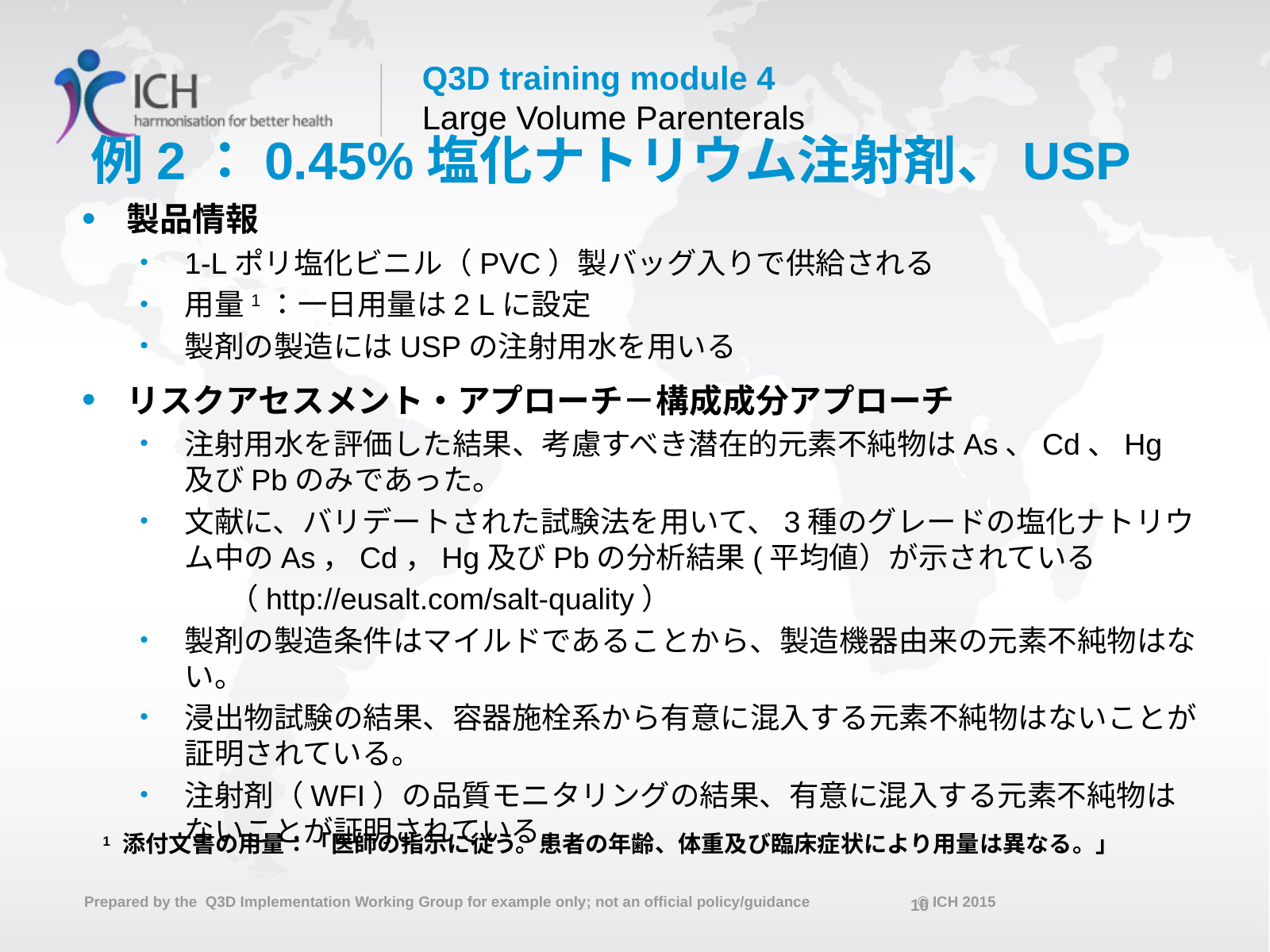

# 例2：0.45%塩化ナトリウム注射剤、USP
製品情報
1-Lポリ塩化ビニル（PVC）製バッグ入りで供給される
用量1：一日用量は2 Lに設定
製剤の製造にはUSPの注射用水を用いる
リスクアセスメント・アプローチ－構成成分アプローチ
注射用水を評価した結果、考慮すべき潜在的元素不純物はAs、Cd、Hg及びPbのみであった。
文献に、バリデートされた試験法を用いて、3種のグレードの塩化ナトリウム中のAs，Cd，Hg及びPbの分析結果(平均値）が示されている
　　　（http://eusalt.com/salt-quality）
製剤の製造条件はマイルドであることから、製造機器由来の元素不純物はない。
浸出物試験の結果、容器施栓系から有意に混入する元素不純物はないことが証明されている。
注射剤（WFI）の品質モニタリングの結果、有意に混入する元素不純物はないことが証明されている。

1 添付文書の用量：「医師の指示に従う。患者の年齢、体重及び臨床症状により用量は異なる。」
10